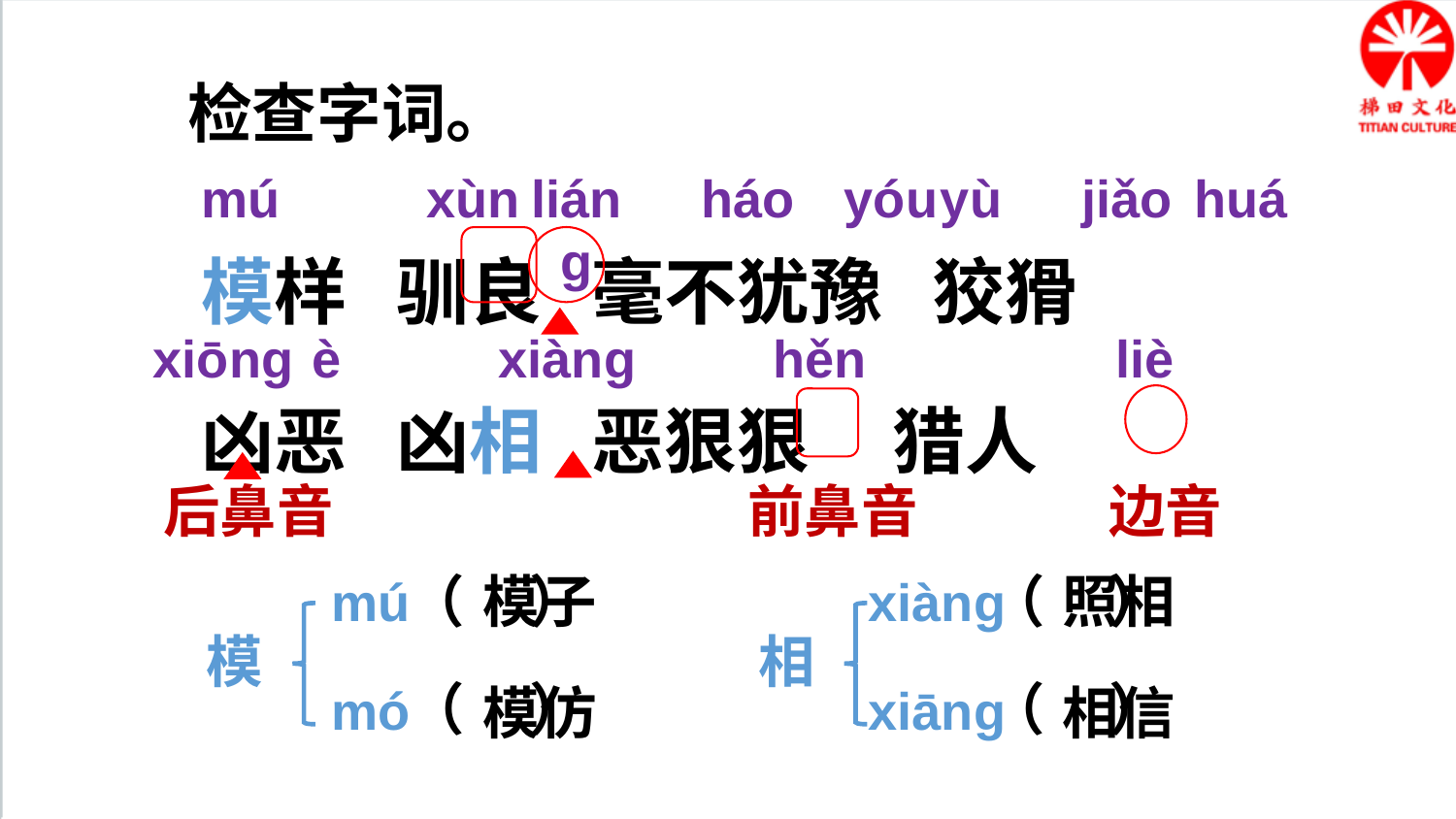

检查字词。
mú
yù
xùn
liáng
háo
yóu
jiǎo
huá
模样   驯良   毫不犹豫   狡猾
凶恶   凶相   恶狠狠     猎人

xiōng
xiàng
hěn
liè
è

后鼻音
前鼻音
边音
（     ）
mú

模
（     ）
mó
模子
（     ）
xiàng

相
（     ）
xiāng
照相
模仿
相信